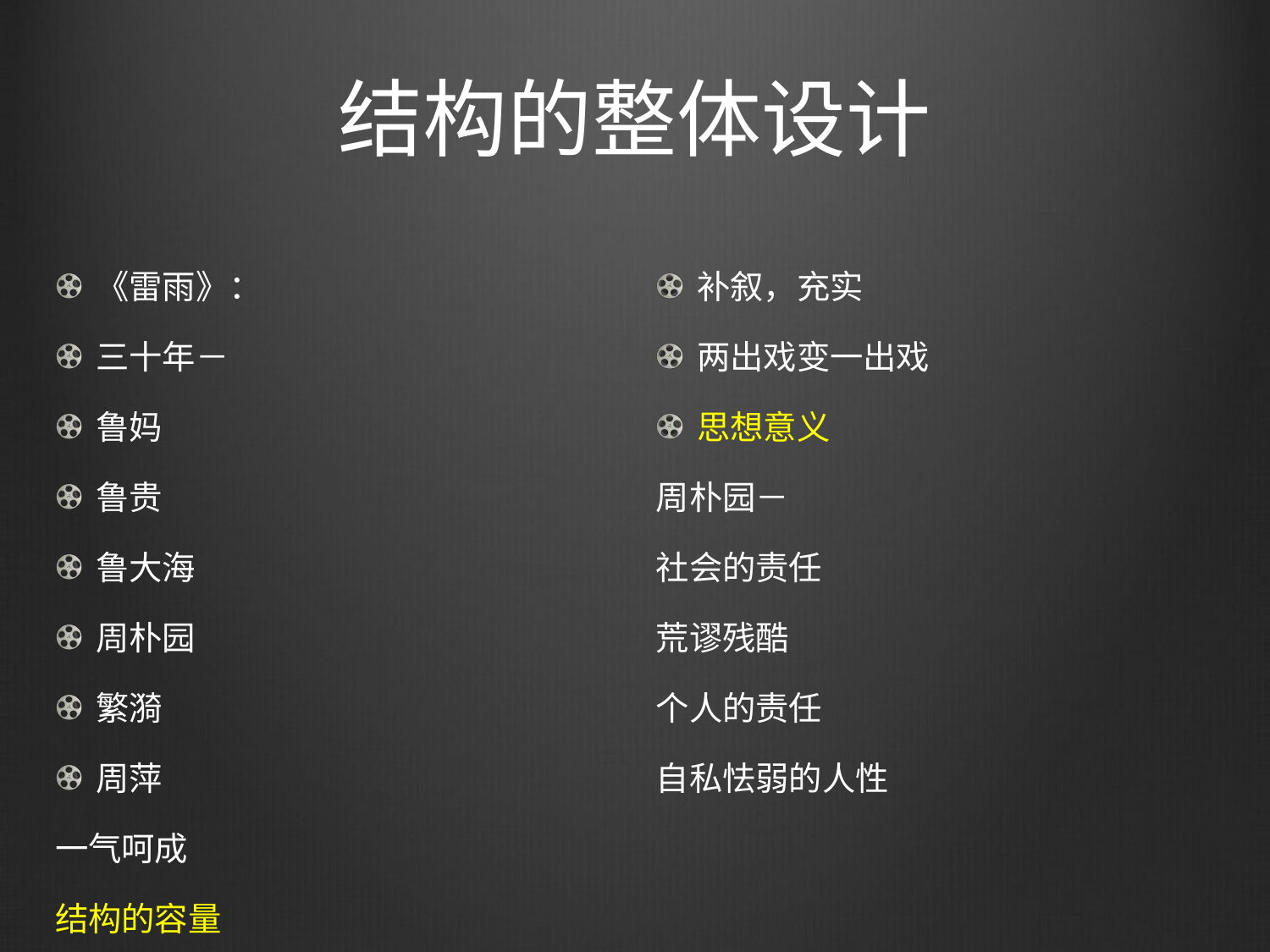

# 结构的整体设计
《雷雨》：
三十年－
鲁妈
鲁贵
鲁大海
周朴园
繁漪
周萍
一气呵成
结构的容量
补叙，充实
两出戏变一出戏
思想意义
周朴园－
社会的责任
荒谬残酷
个人的责任
自私怯弱的人性